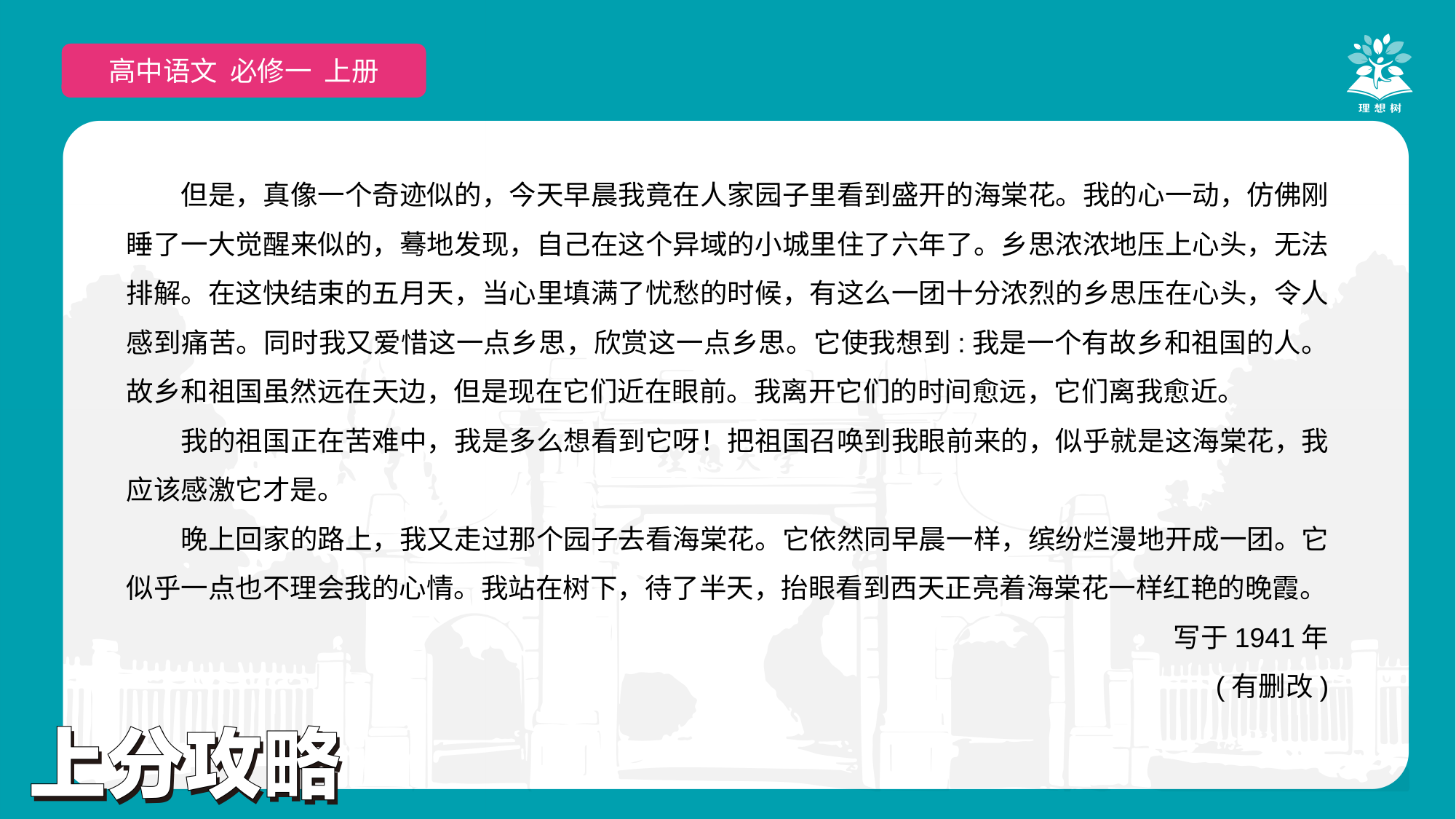

高中语文  选择性必修上
高中语文  必修一  上册
但是，真像一个奇迹似的，今天早晨我竟在人家园子里看到盛开的海棠花。我的心一动，仿佛刚睡了一大觉醒来似的，蓦地发现，自己在这个异域的小城里住了六年了。乡思浓浓地压上心头，无法排解。在这快结束的五月天，当心里填满了忧愁的时候，有这么一团十分浓烈的乡思压在心头，令人感到痛苦。同时我又爱惜这一点乡思，欣赏这一点乡思。它使我想到:我是一个有故乡和祖国的人。故乡和祖国虽然远在天边，但是现在它们近在眼前。我离开它们的时间愈远，它们离我愈近。
我的祖国正在苦难中，我是多么想看到它呀！把祖国召唤到我眼前来的，似乎就是这海棠花，我应该感激它才是。
晚上回家的路上，我又走过那个园子去看海棠花。它依然同早晨一样，缤纷烂漫地开成一团。它似乎一点也不理会我的心情。我站在树下，待了半天，抬眼看到西天正亮着海棠花一样红艳的晚霞。
写于1941年
(有删改)